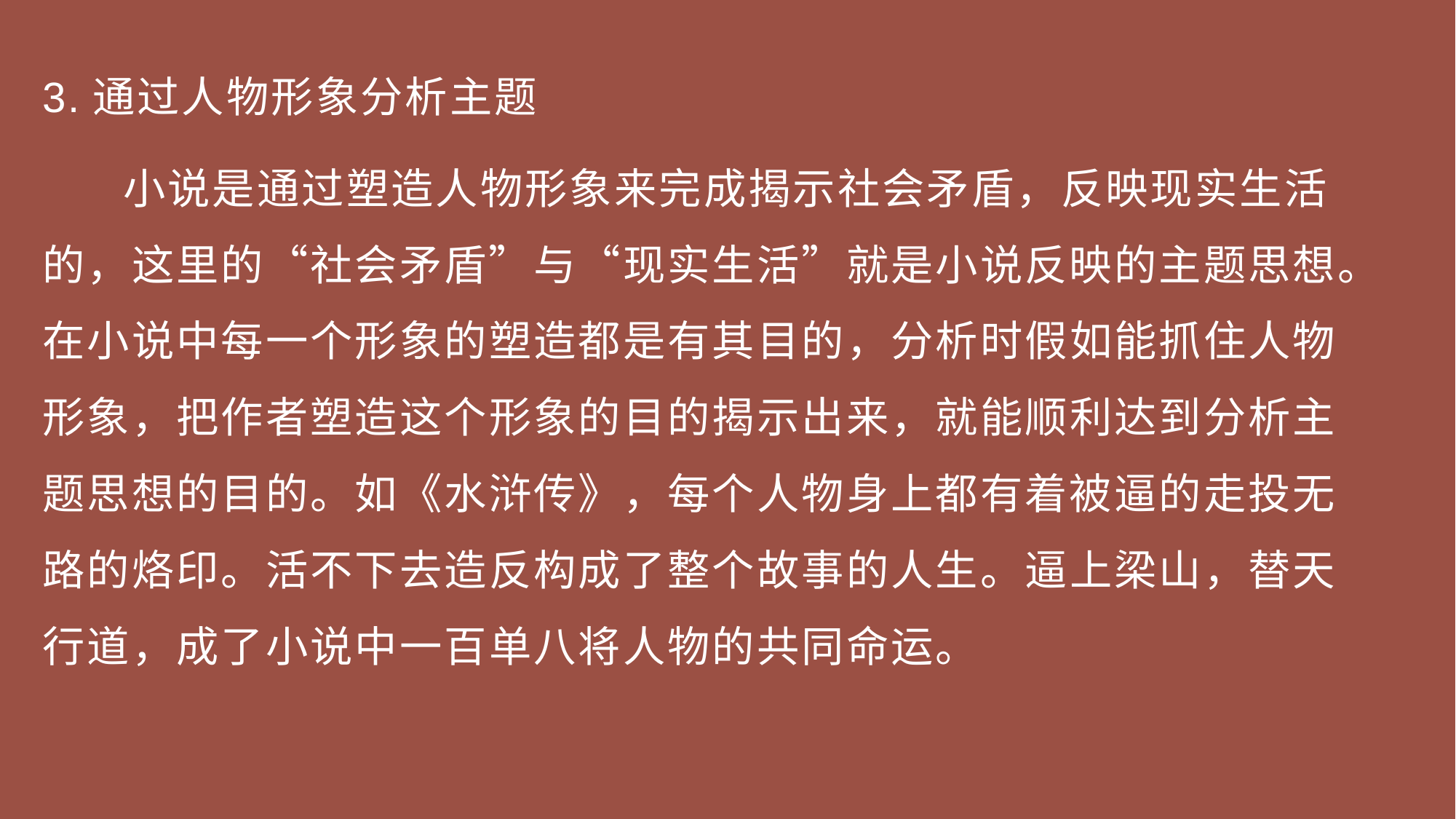

3.通过人物形象分析主题
      小说是通过塑造人物形象来完成揭示社会矛盾，反映现实生活的，这里的“社会矛盾”与“现实生活”就是小说反映的主题思想。在小说中每一个形象的塑造都是有其目的，分析时假如能抓住人物形象，把作者塑造这个形象的目的揭示出来，就能顺利达到分析主题思想的目的。如《水浒传》，每个人物身上都有着被逼的走投无路的烙印。活不下去造反构成了整个故事的人生。逼上梁山，替天行道，成了小说中一百单八将人物的共同命运。